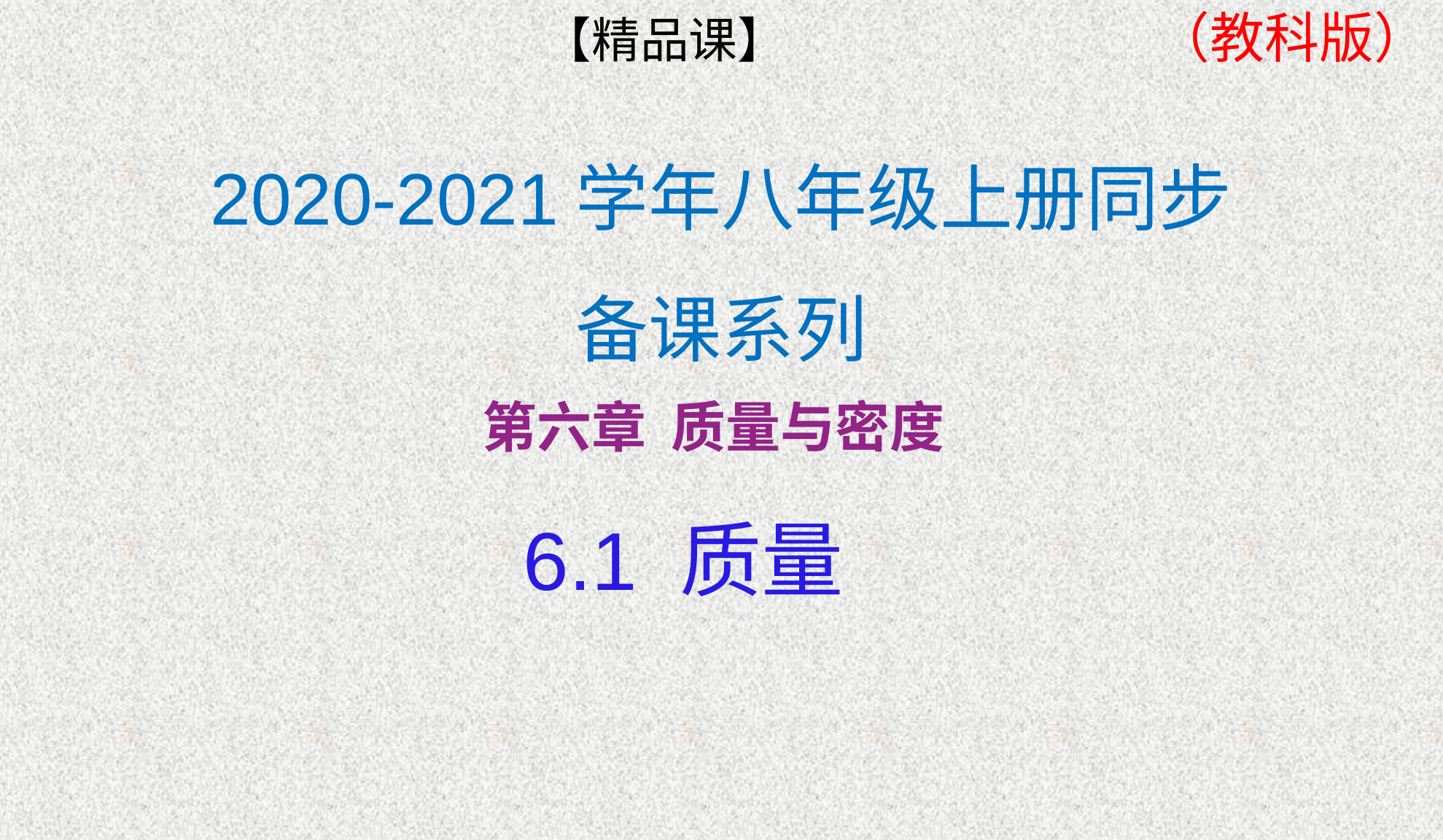

（教科版）
【精品课】
# 2020-2021学年八年级上册同步备课系列
第六章  质量与密度
6.1 质量